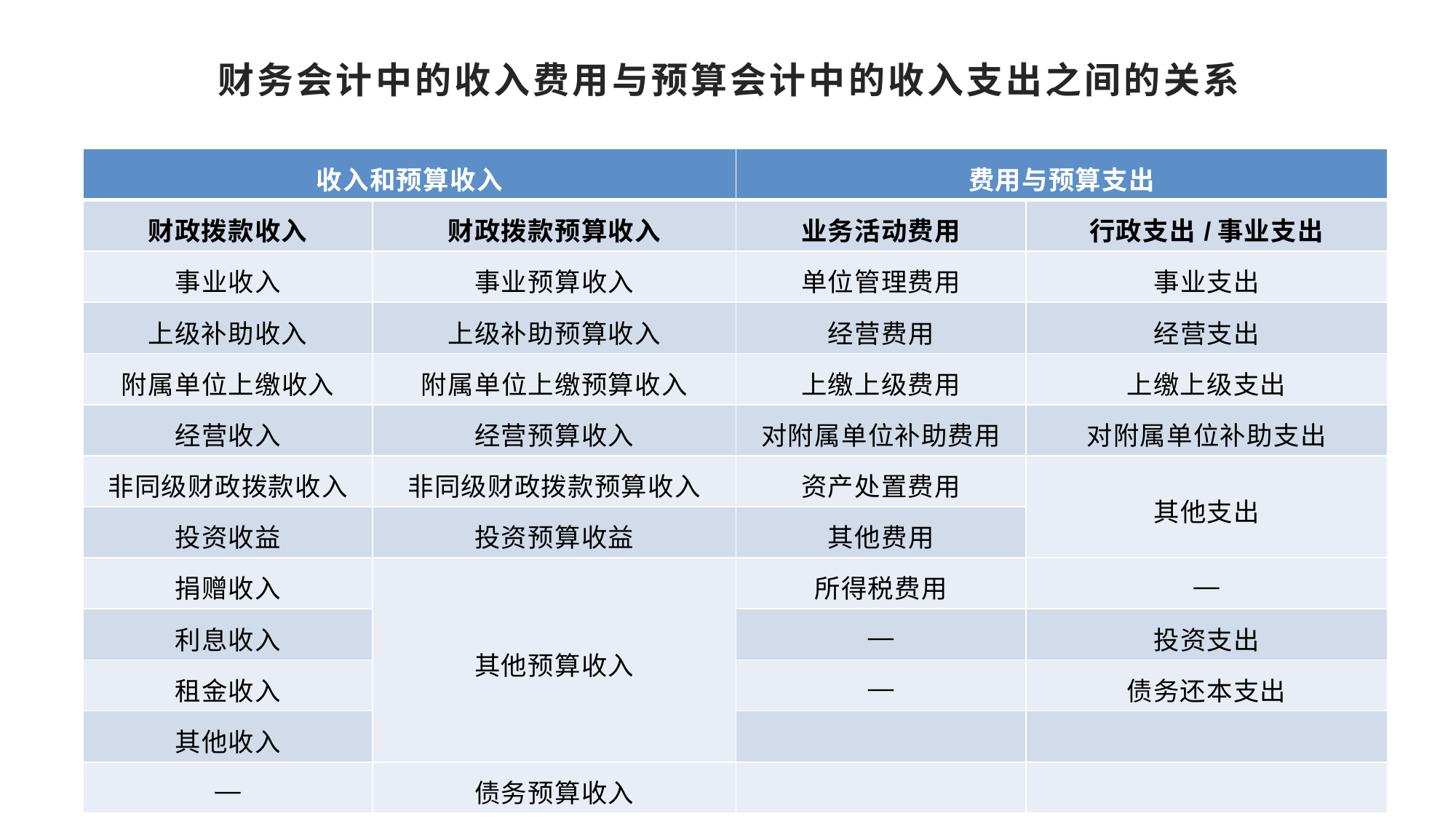

# 财务会计中的收入费用与预算会计中的收入支出之间的关系
| 收入和预算收入 |  | 费用与预算支出 |  |
| --- | --- | --- | --- |
| 财政拨款收入 | 财政拨款预算收入 | 业务活动费用 | 行政支出/事业支出 |
| 事业收入 | 事业预算收入 | 单位管理费用 | 事业支出 |
| 上级补助收入 | 上级补助预算收入 | 经营费用 | 经营支出 |
| 附属单位上缴收入 | 附属单位上缴预算收入 | 上缴上级费用 | 上缴上级支出 |
| 经营收入 | 经营预算收入 | 对附属单位补助费用 | 对附属单位补助支出 |
| 非同级财政拨款收入 | 非同级财政拨款预算收入 | 资产处置费用 | 其他支出 |
| 投资收益 | 投资预算收益 | 其他费用 |  |
| 捐赠收入 | 其他预算收入 | 所得税费用 | — |
| 利息收入 |  | — | 投资支出 |
| 租金收入 |  | — | 债务还本支出 |
| 其他收入 |  |  |  |
| — | 债务预算收入 |  |  |